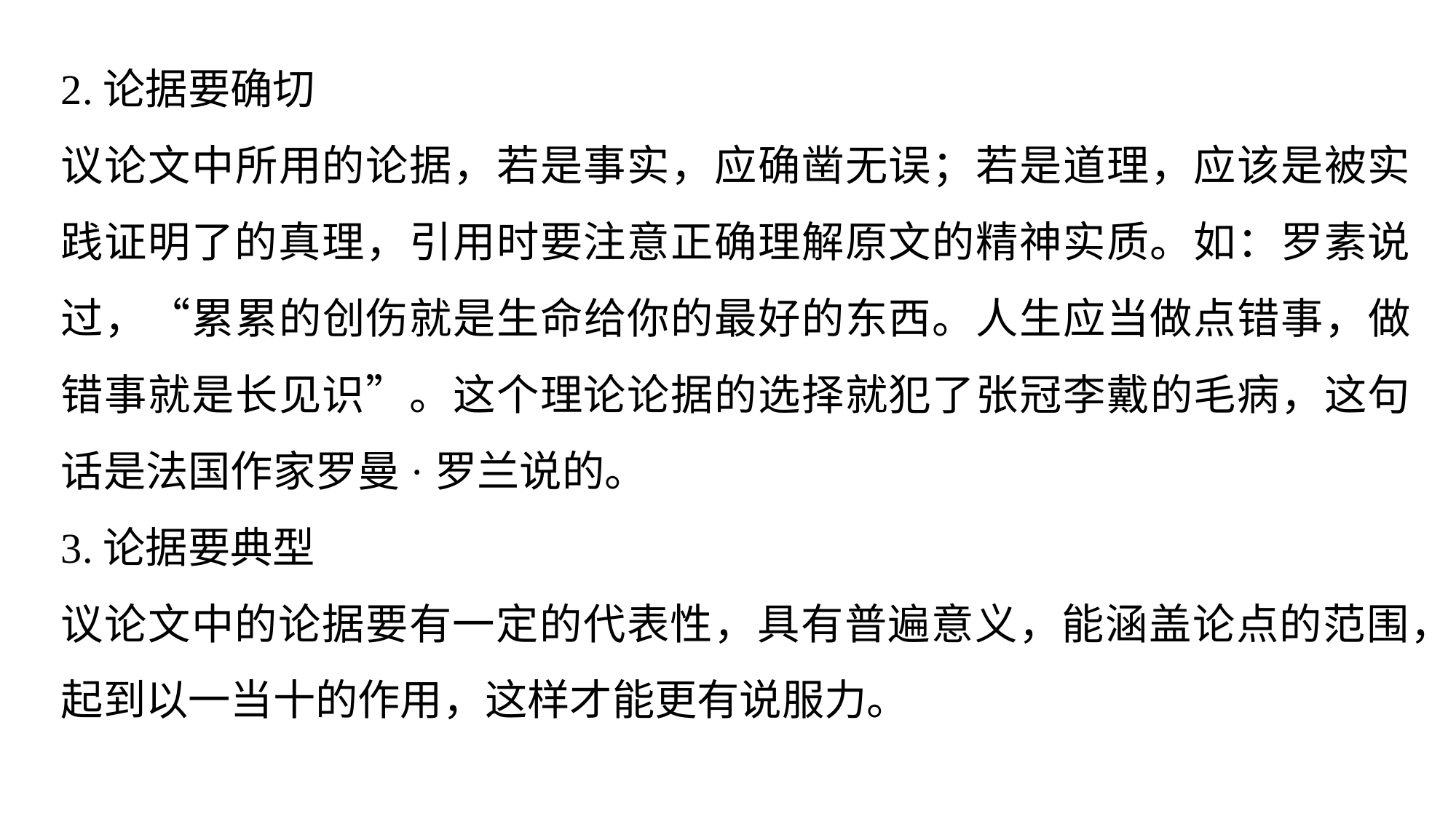

2.论据要确切
议论文中所用的论据，若是事实，应确凿无误；若是道理，应该是被实践证明了的真理，引用时要注意正确理解原文的精神实质。如：罗素说过，“累累的创伤就是生命给你的最好的东西。人生应当做点错事，做错事就是长见识”。这个理论论据的选择就犯了张冠李戴的毛病，这句话是法国作家罗曼·罗兰说的。
3.论据要典型
议论文中的论据要有一定的代表性，具有普遍意义，能涵盖论点的范围，起到以一当十的作用，这样才能更有说服力。